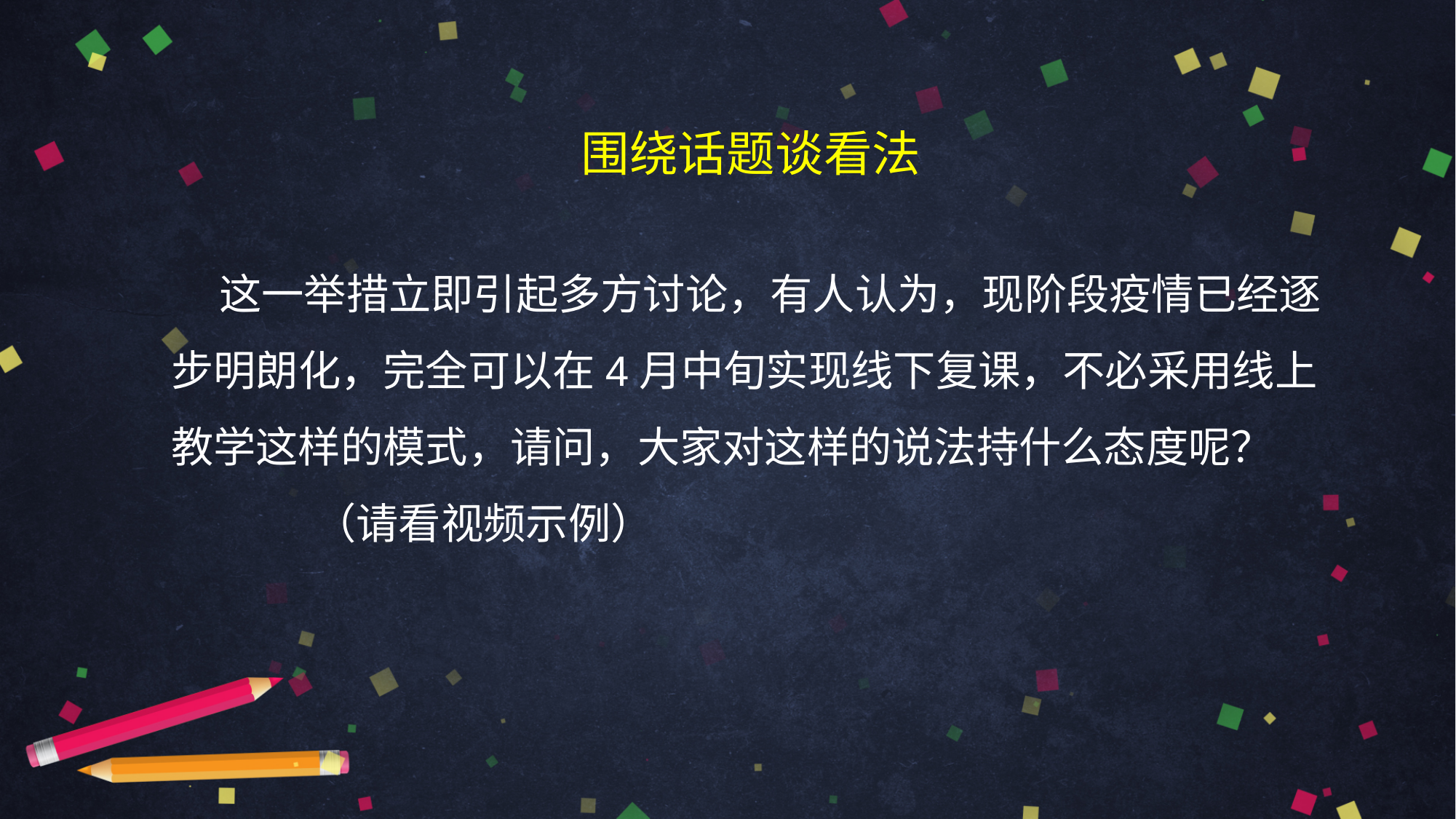

围绕话题谈看法
    这一举措立即引起多方讨论，有人认为，现阶段疫情已经逐步明朗化，完全可以在4月中旬实现线下复课，不必采用线上教学这样的模式，请问，大家对这样的说法持什么态度呢？
              （请看视频示例）